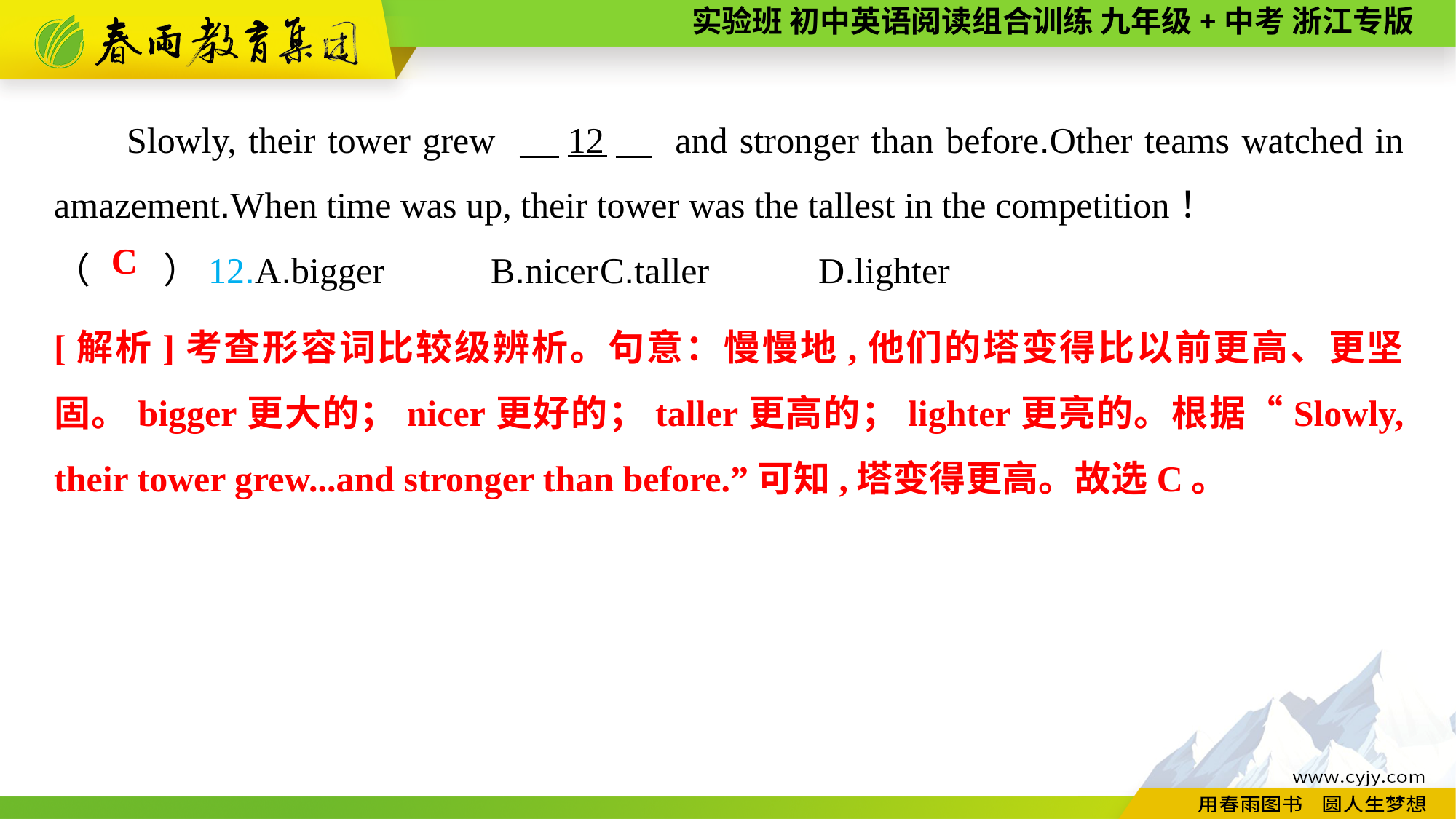

Slowly, their tower grew 　12　 and stronger than before.Other teams watched in amazement.When time was up, their tower was the tallest in the competition！
（　　）12.A.bigger	B.nicer	C.taller	D.lighter
C
[解析]考查形容词比较级辨析。句意：慢慢地,他们的塔变得比以前更高、更坚固。bigger更大的；nicer更好的；taller更高的；lighter更亮的。根据“Slowly, their tower grew...and stronger than before.”可知,塔变得更高。故选C。